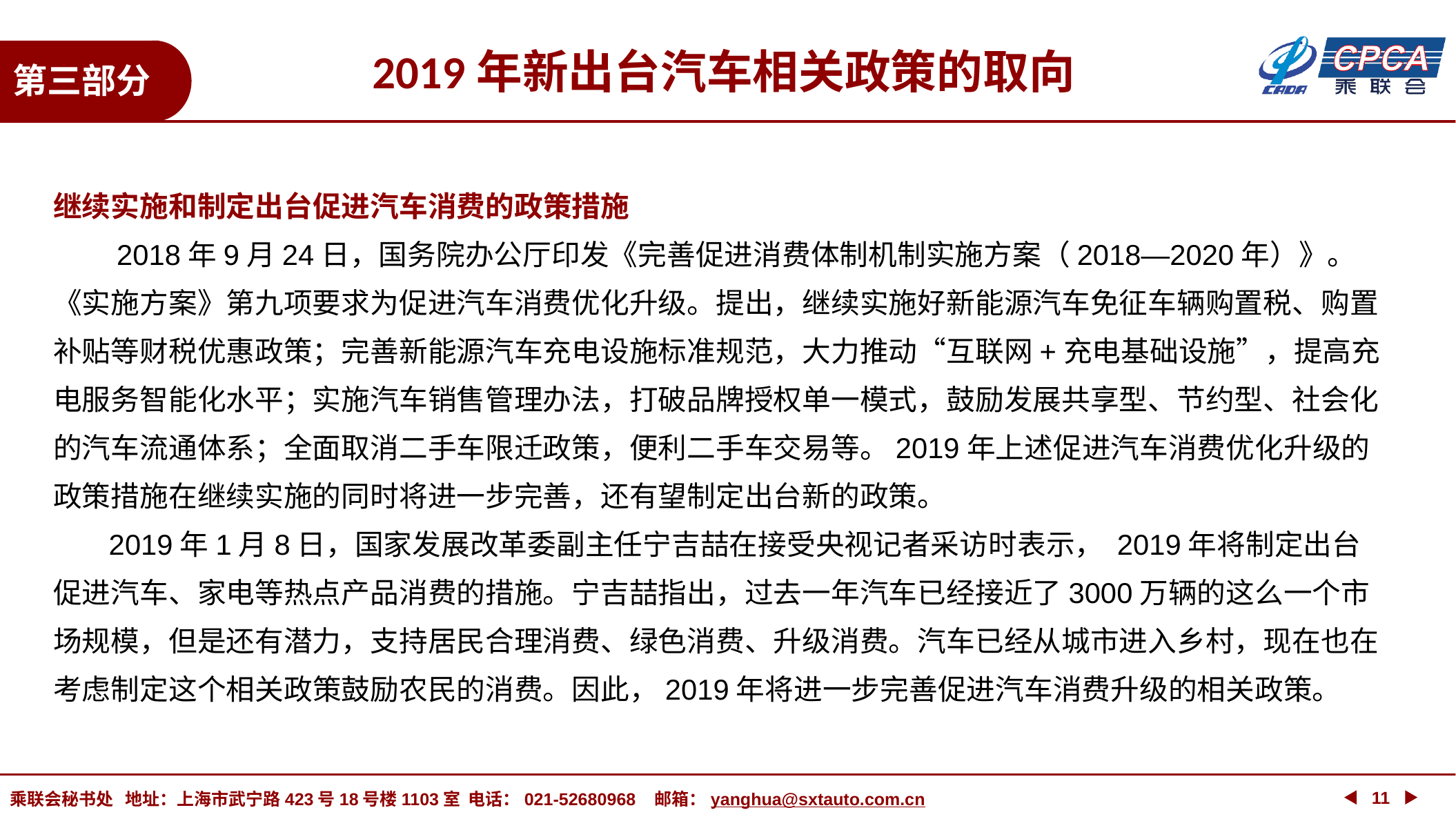

2019年新出台汽车相关政策的取向

第三部分
继续实施和制定出台促进汽车消费的政策措施
        2018年9月24日，国务院办公厅印发《完善促进消费体制机制实施方案（2018—2020年）》。《实施方案》第九项要求为促进汽车消费优化升级。提出，继续实施好新能源汽车免征车辆购置税、购置补贴等财税优惠政策；完善新能源汽车充电设施标准规范，大力推动“互联网+充电基础设施”，提高充电服务智能化水平；实施汽车销售管理办法，打破品牌授权单一模式，鼓励发展共享型、节约型、社会化的汽车流通体系；全面取消二手车限迁政策，便利二手车交易等。2019年上述促进汽车消费优化升级的政策措施在继续实施的同时将进一步完善，还有望制定出台新的政策。
       2019年1月8日，国家发展改革委副主任宁吉喆在接受央视记者采访时表示， 2019年将制定出台促进汽车、家电等热点产品消费的措施。宁吉喆指出，过去一年汽车已经接近了3000万辆的这么一个市场规模，但是还有潜力，支持居民合理消费、绿色消费、升级消费。汽车已经从城市进入乡村，现在也在考虑制定这个相关政策鼓励农民的消费。因此，2019年将进一步完善促进汽车消费升级的相关政策。